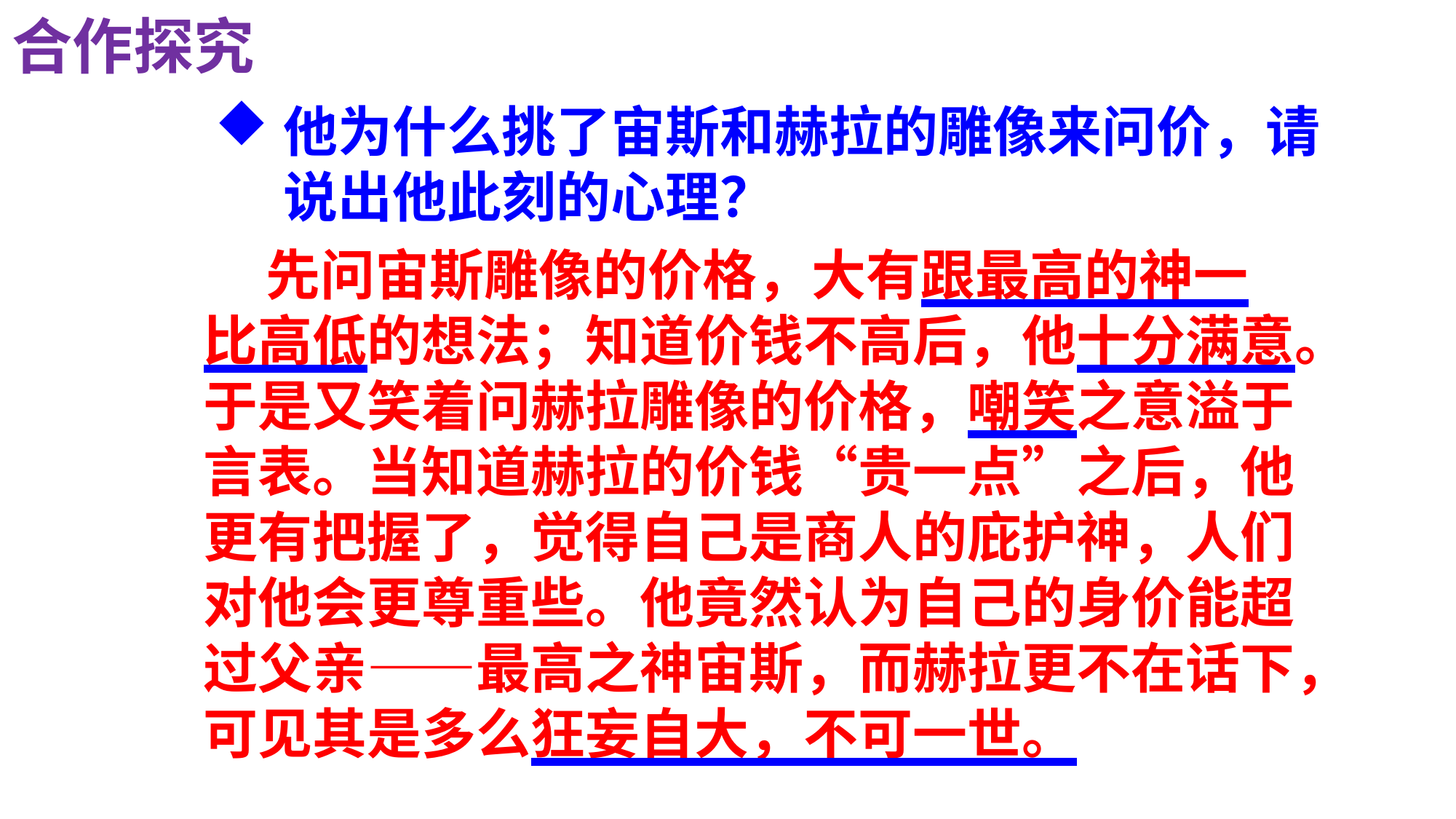

合作探究
他为什么挑了宙斯和赫拉的雕像来问价，请说出他此刻的心理？
    先问宙斯雕像的价格，大有跟最高的神一比高低的想法；知道价钱不高后，他十分满意。于是又笑着问赫拉雕像的价格，嘲笑之意溢于言表。当知道赫拉的价钱“贵一点”之后，他更有把握了，觉得自己是商人的庇护神，人们对他会更尊重些。他竟然认为自己的身价能超过父亲——最高之神宙斯，而赫拉更不在话下，可见其是多么狂妄自大，不可一世。